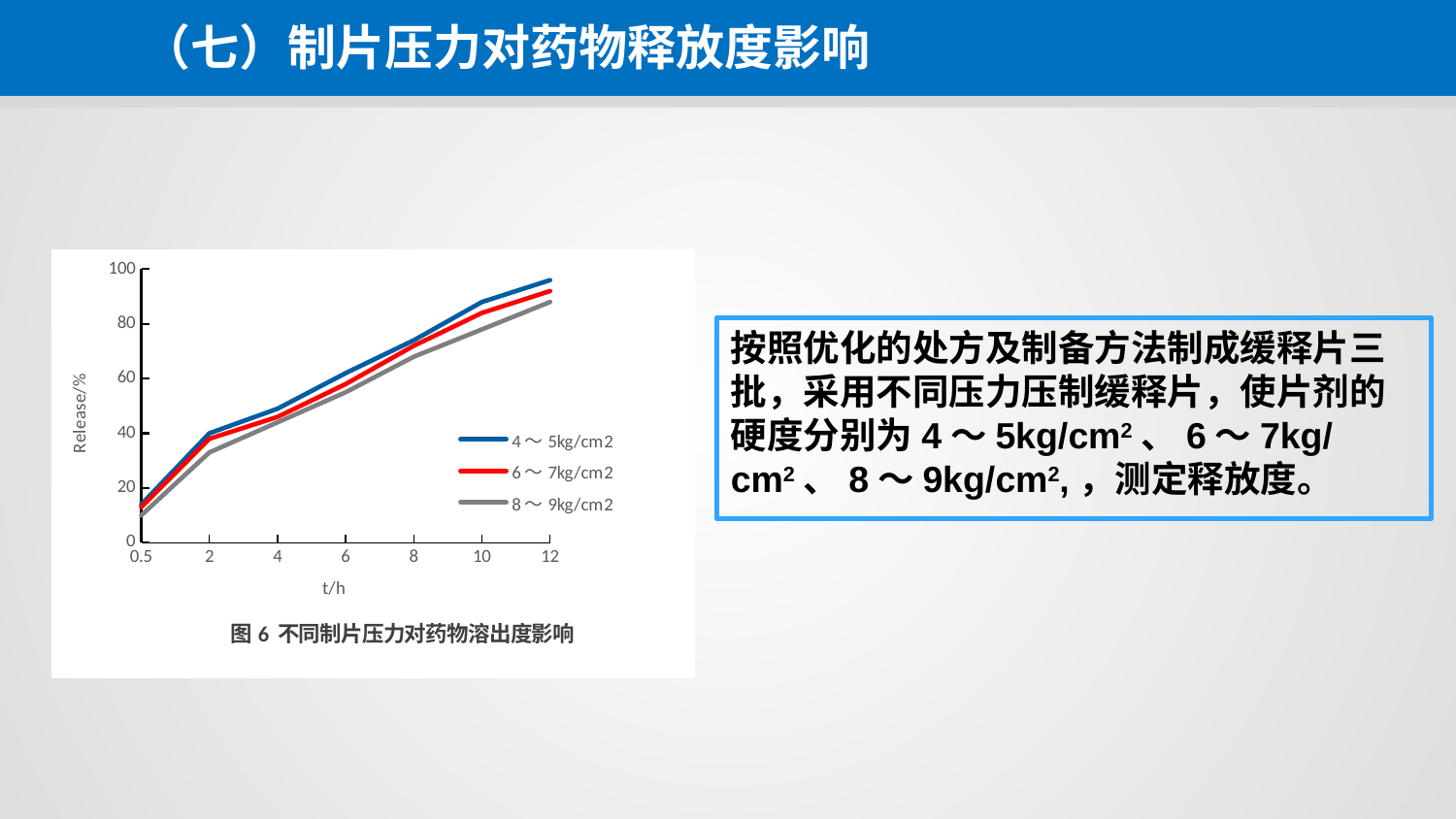

（七）制片压力对药物释放度影响

### Chart: 图6 不同制片压力对药物溶出度影响

| Category | 4～5kg/cm2 | 6～7kg/cm2 | 8～9kg/cm2 |
|---|---|---|---|
| 0.5 | 14.0 | 13.0 | 10.0 |
| 2 | 40.0 | 38.0 | 33.0 |
| 4 | 49.0 | 46.0 | 44.0 |
| 6 | 62.0 | 58.0 | 55.0 |
| 8 | 74.0 | 72.0 | 68.0 |
| 10 | 88.0 | 84.0 | 78.0 |
| 12 | 96.0 | 92.0 | 88.0 |
按照优化的处方及制备方法制成缓释片三批，采用不同压力压制缓释片，使片剂的硬度分别为4～5kg/cm2、6～7kg/cm2、8～9kg/cm2,，测定释放度。